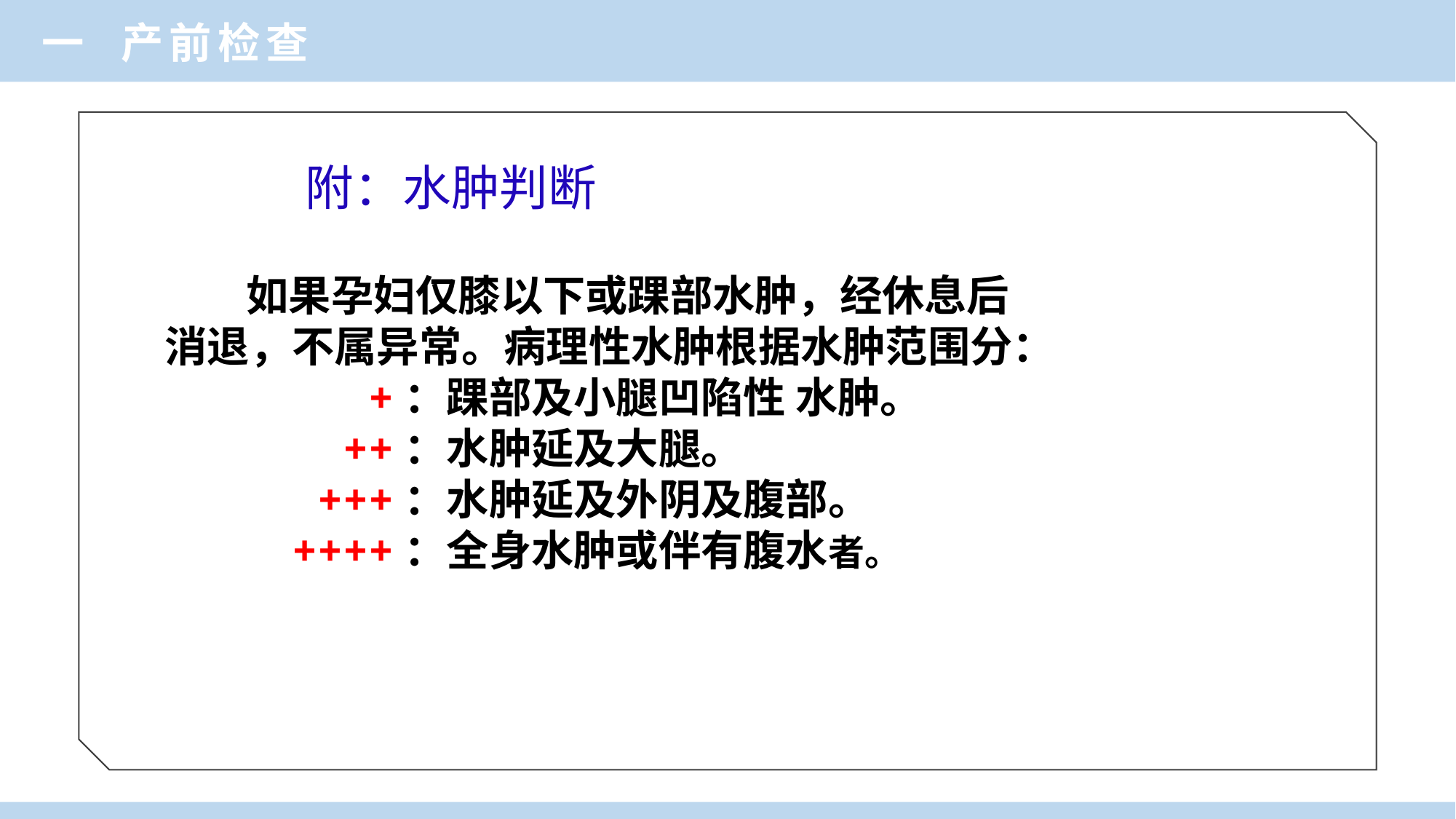

一  产前检查

附：水肿判断
   　如果孕妇仅膝以下或踝部水肿，经休息后
消退，不属异常。病理性水肿根据水肿范围分：
        +：踝部及小腿凹陷性 水肿。
       ++：水肿延及大腿。
      +++：水肿延及外阴及腹部。
     ++++：全身水肿或伴有腹水者。